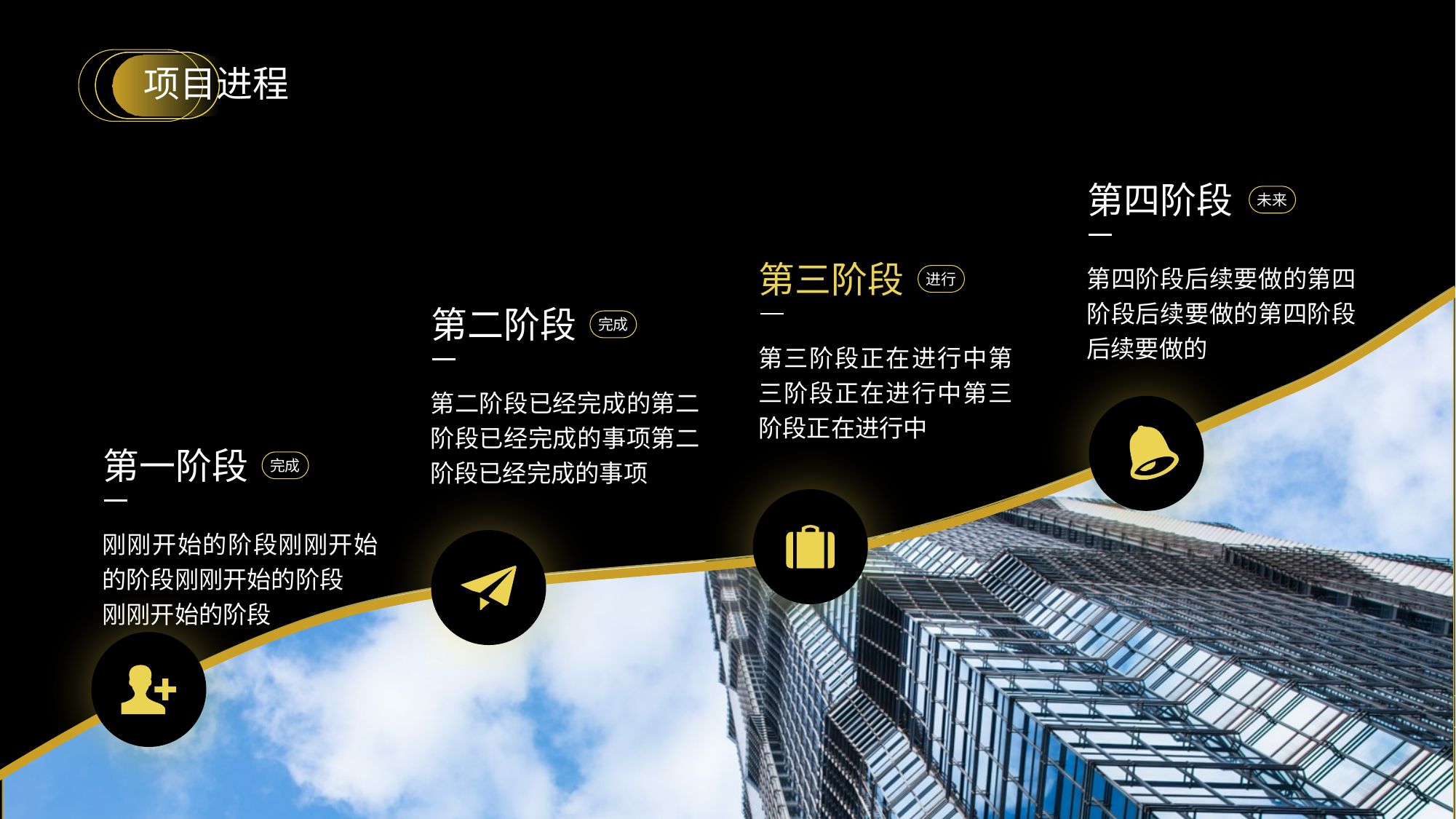

# 项目进程
第四阶段

未来
第三阶段
第四阶段后续要做的第四阶段后续要做的第四阶段后续要做的

进行

第二阶段

完成
第三阶段正在进行中第三阶段正在进行中第三阶段正在进行中
第二阶段已经完成的第二阶段已经完成的事项第二阶段已经完成的事项

第一阶段

完成

刚刚开始的阶段刚刚开始的阶段刚刚开始的阶段
刚刚开始的阶段